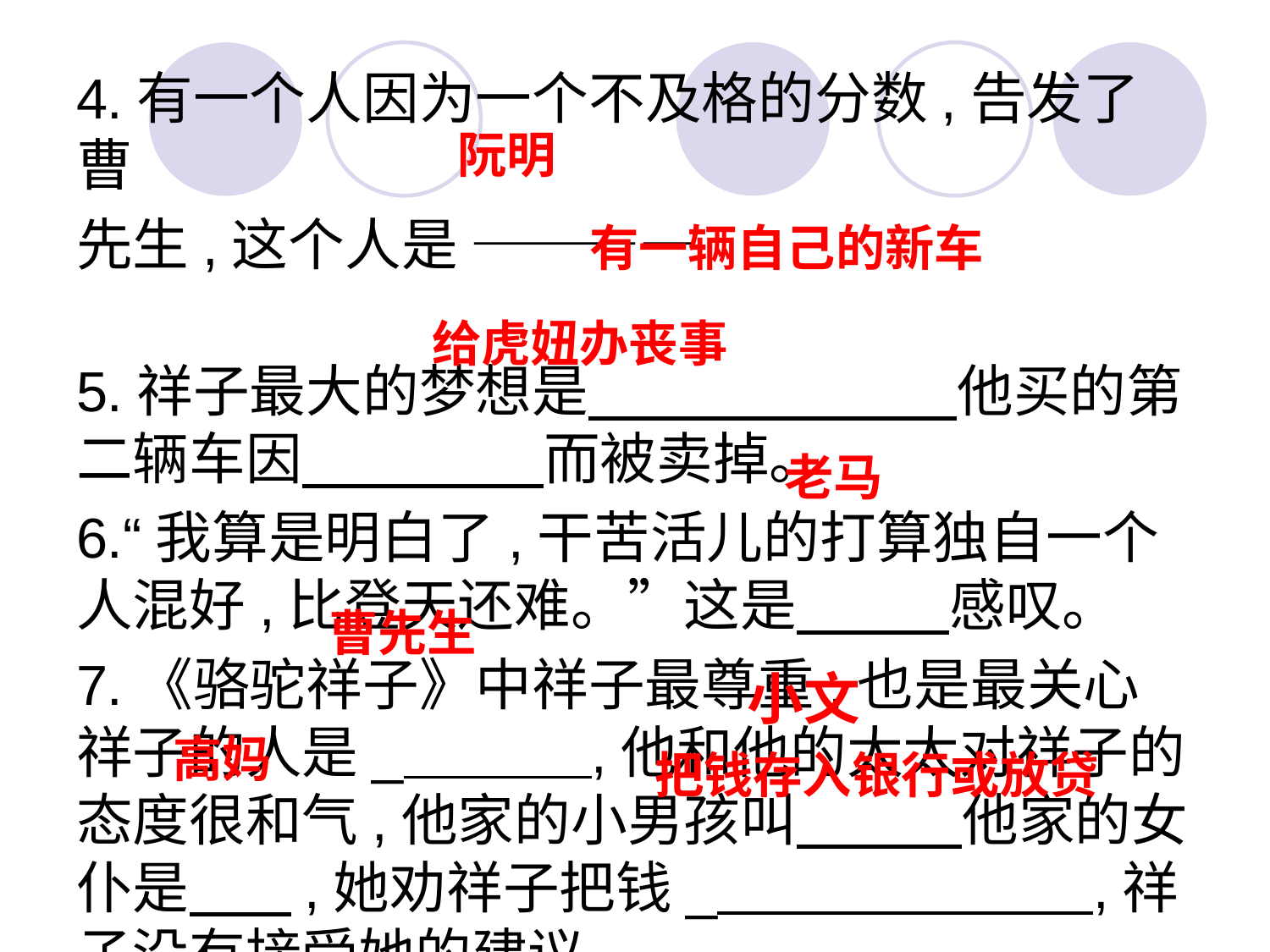

4.有一个人因为一个不及格的分数,告发了曹
先生,这个人是 ————
5.祥子最大的梦想是                             他买的第二辆车因                   而被卖掉。
6.“我算是明白了,干苦活儿的打算独自一个人混好,比登天还难。”这是            感叹。
7.《骆驼祥子》中祥子最尊重,也是最关心祥子的人是_            ,他和他的太太对祥子的态度很和气,他家的小男孩叫             他家的女仆是        ,她劝祥子把钱_                        ,祥子没有接受她的建议。

阮明
有一辆自己的新车
给虎妞办丧事
老马
曹先生
小文
高妈
把钱存入银行或放贷